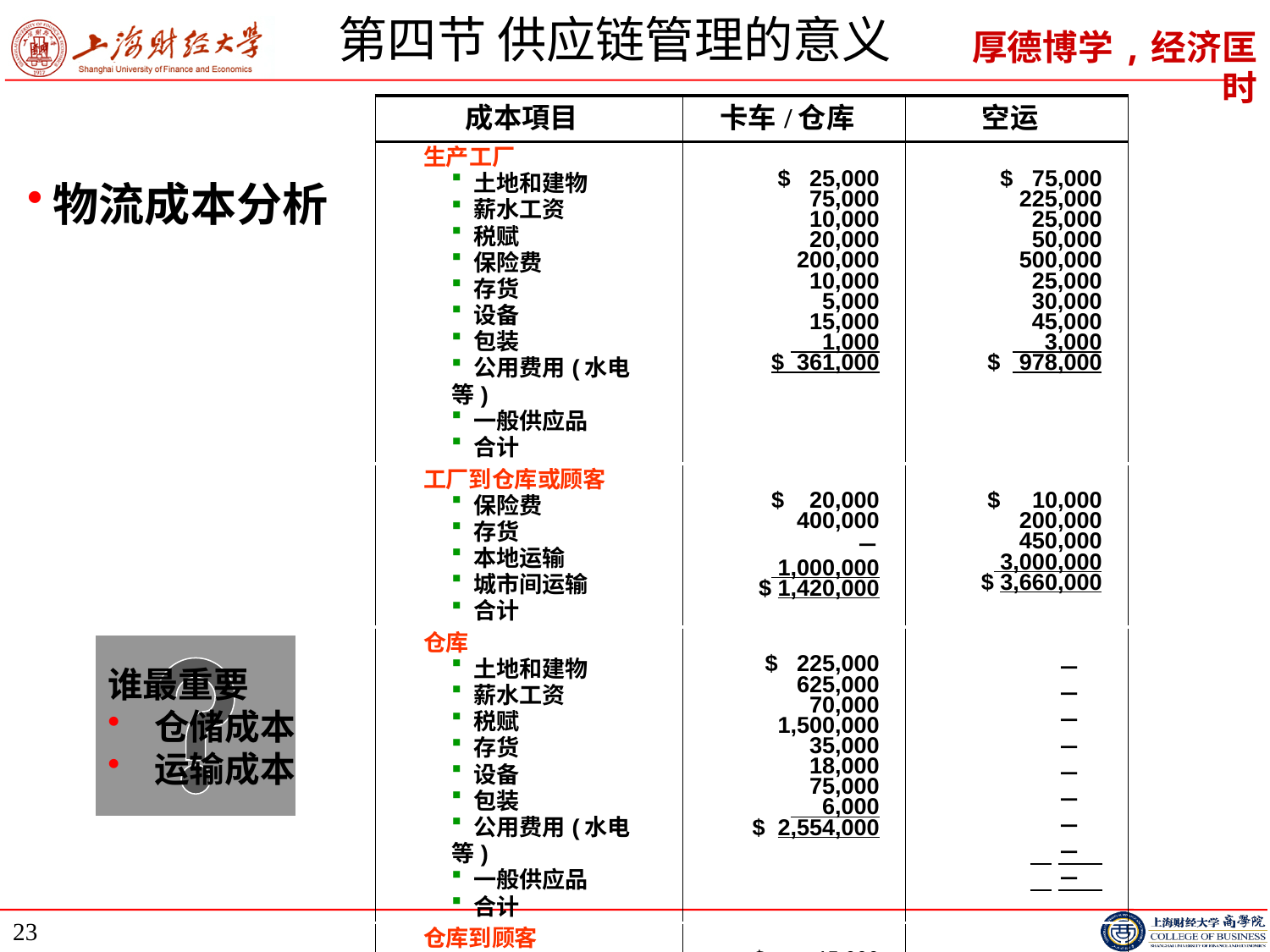

# 第四节 供应链管理的意义
| 成本項目 | 卡车/仓库 | 空运 |
| --- | --- | --- |
| 生产工厂 土地和建物 薪水工资 税赋 保险费 存货 设备 包装 公用费用(水电等) 一般供应品 合计 | $ 25,000 75,000 10,000 20,000 200,000 10,000 5,000 15,000 1,000 $ 361,000 | $ 75,000 225,000 25,000 50,000 500,000 25,000 30,000 45,000 3,000 $ 978,000 |
| 工厂到仓库或顾客 保险费 存货 本地运输 城市间运输 合计 | $ 20,000 400,000 － 1,000,000 $ 1,420,000 | $ 10,000 200,000 450,000 3,000,000 $ 3,660,000 |
| 仓库 土地和建物 薪水工资 税赋 存货 设备 包装 公用费用(水电等) 一般供应品 合计 | $ 225,000 625,000 70,000 1,500,000 35,000 18,000 75,000 6,000 $ 2,554,000 | － － － － － － － － － |
| 仓库到顾客 保险费 存货 运输 合计 系统总成本 | $ 15,000 250,000 $ 300,000 $ 565,000 $4,900,000 | － － － － $4,638,000 |
物流成本分析
谁最重要
 仓储成本
 运输成本
23